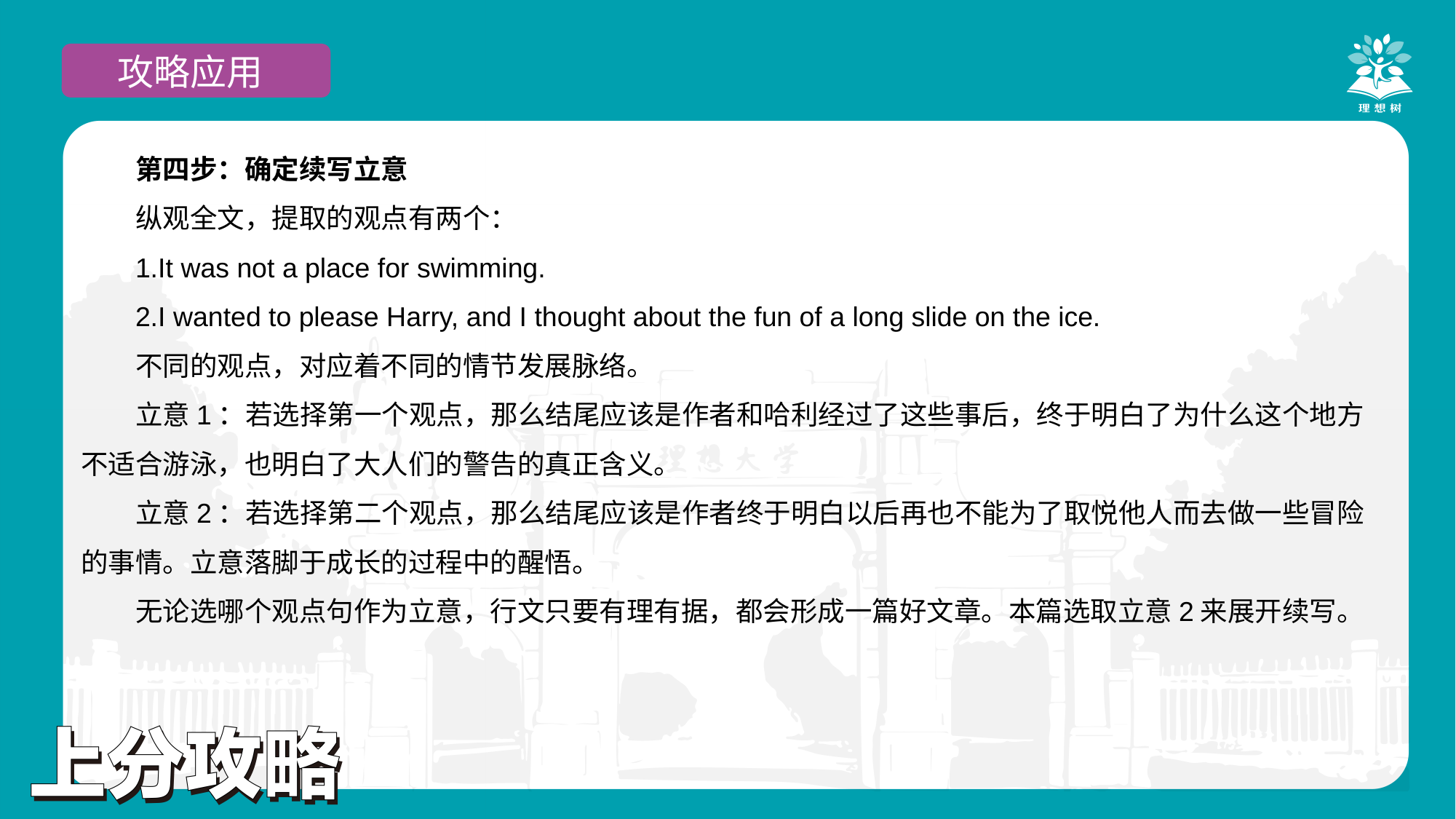

攻略应用
第四步：确定续写立意
纵观全文，提取的观点有两个：
1.It was not a place for swimming.
2.I wanted to please Harry, and I thought about the fun of a long slide on the ice.
不同的观点，对应着不同的情节发展脉络。
立意1：若选择第一个观点，那么结尾应该是作者和哈利经过了这些事后，终于明白了为什么这个地方不适合游泳，也明白了大人们的警告的真正含义。
立意2：若选择第二个观点，那么结尾应该是作者终于明白以后再也不能为了取悦他人而去做一些冒险的事情。立意落脚于成长的过程中的醒悟。
无论选哪个观点句作为立意，行文只要有理有据，都会形成一篇好文章。本篇选取立意2来展开续写。